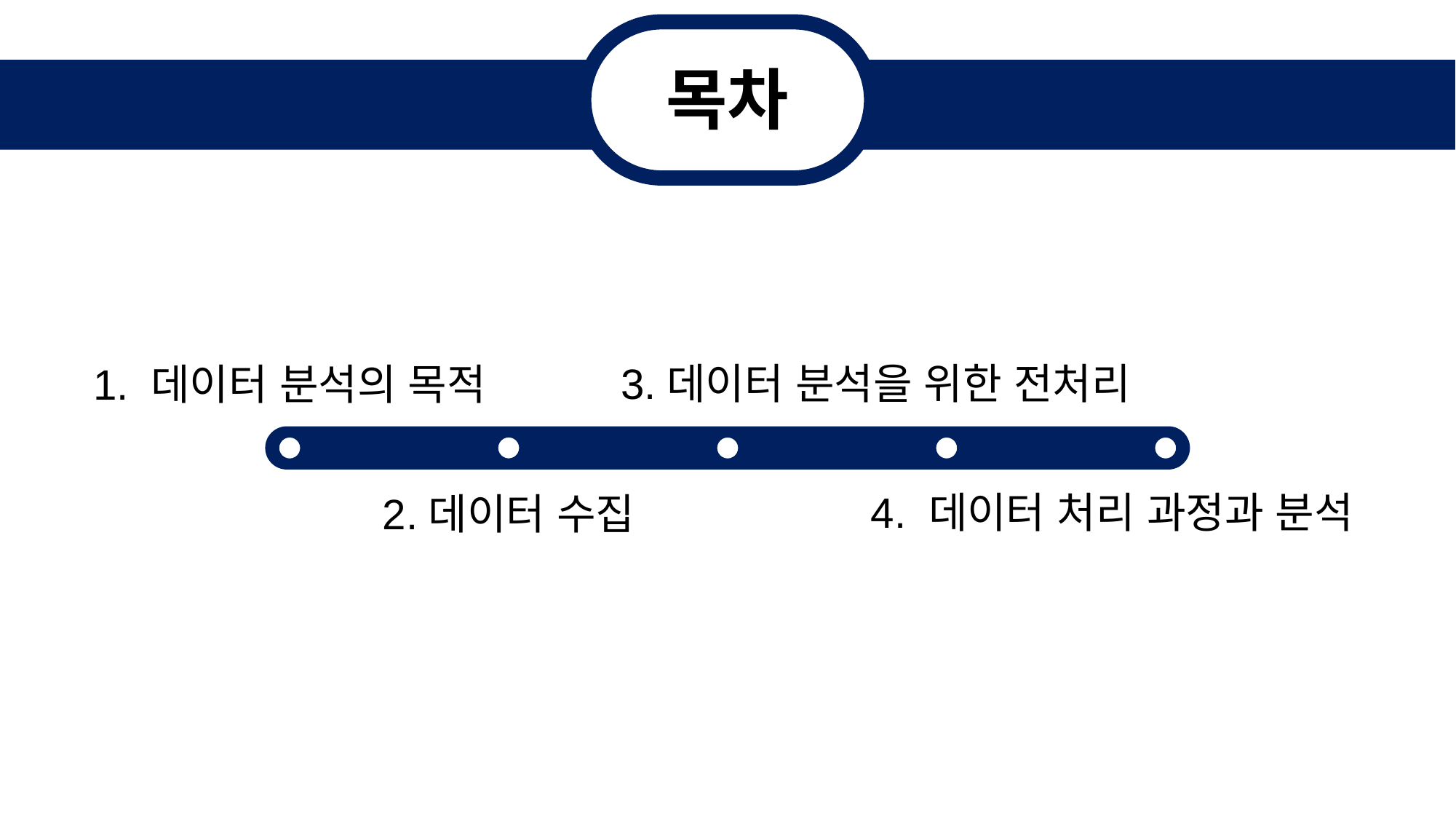

0
목차

3.데이터 분석을 위한 전처리
1. 데이터 분석의 목적

4. 데이터 처리 과정과 분석
2.데이터 수집